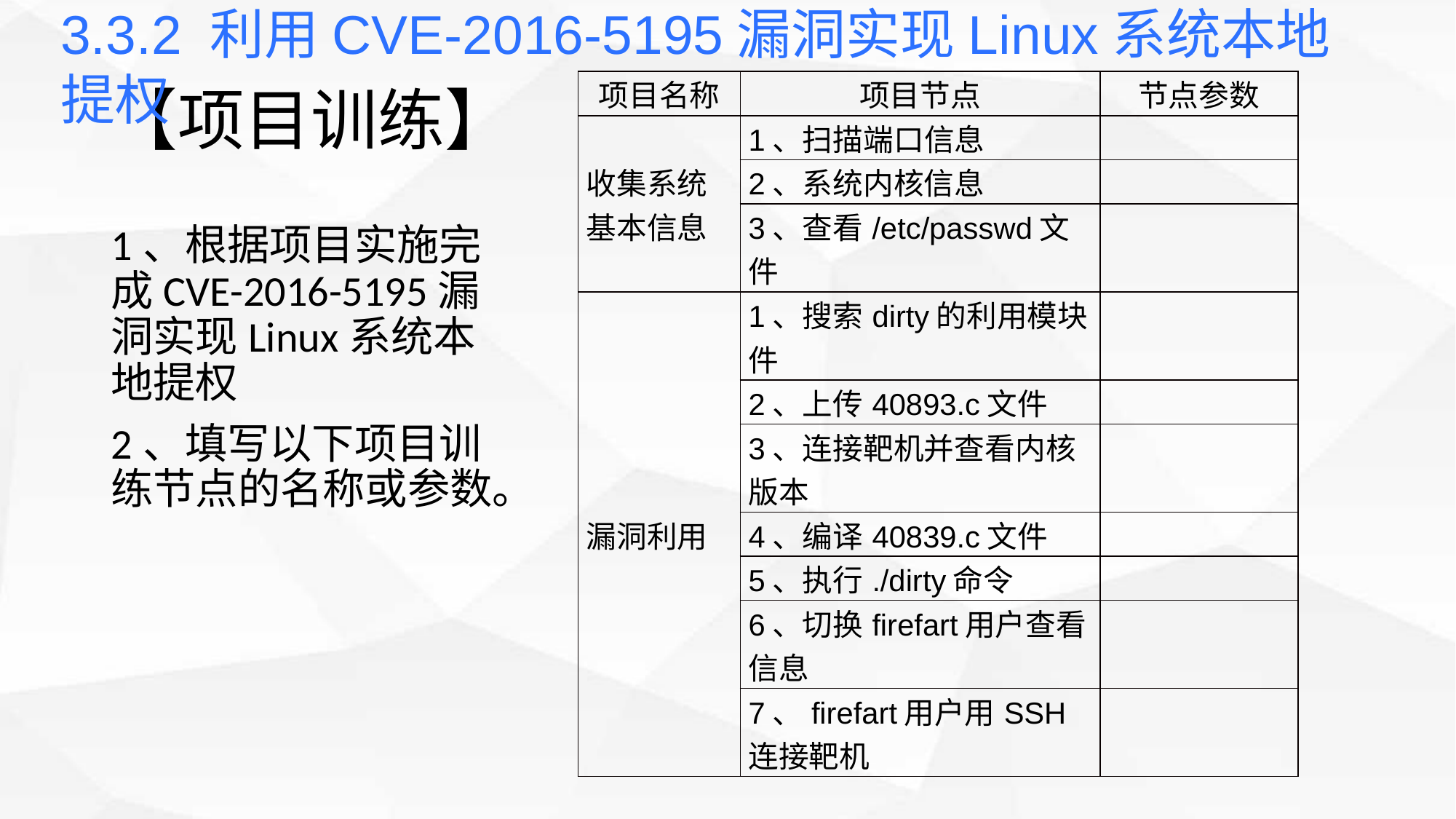

3.3.2 利用CVE-2016-5195漏洞实现Linux系统本地提权
# 【项目训练】
| 项目名称 | 项目节点 | 节点参数 |
| --- | --- | --- |
| 收集系统基本信息 | 1、扫描端口信息 |  |
|  | 2、系统内核信息 |  |
|  | 3、查看/etc/passwd文件 |  |
| 漏洞利用 | 1、搜索dirty的利用模块件 |  |
|  | 2、上传40893.c文件 |  |
|  | 3、连接靶机并查看内核版本 |  |
|  | 4、编译40839.c文件 |  |
|  | 5、执行./dirty命令 |  |
|  | 6、切换firefart用户查看信息 |  |
|  | 7、firefart用户用SSH连接靶机 |  |
1、根据项目实施完成CVE-2016-5195漏洞实现Linux系统本地提权
2、填写以下项目训练节点的名称或参数。